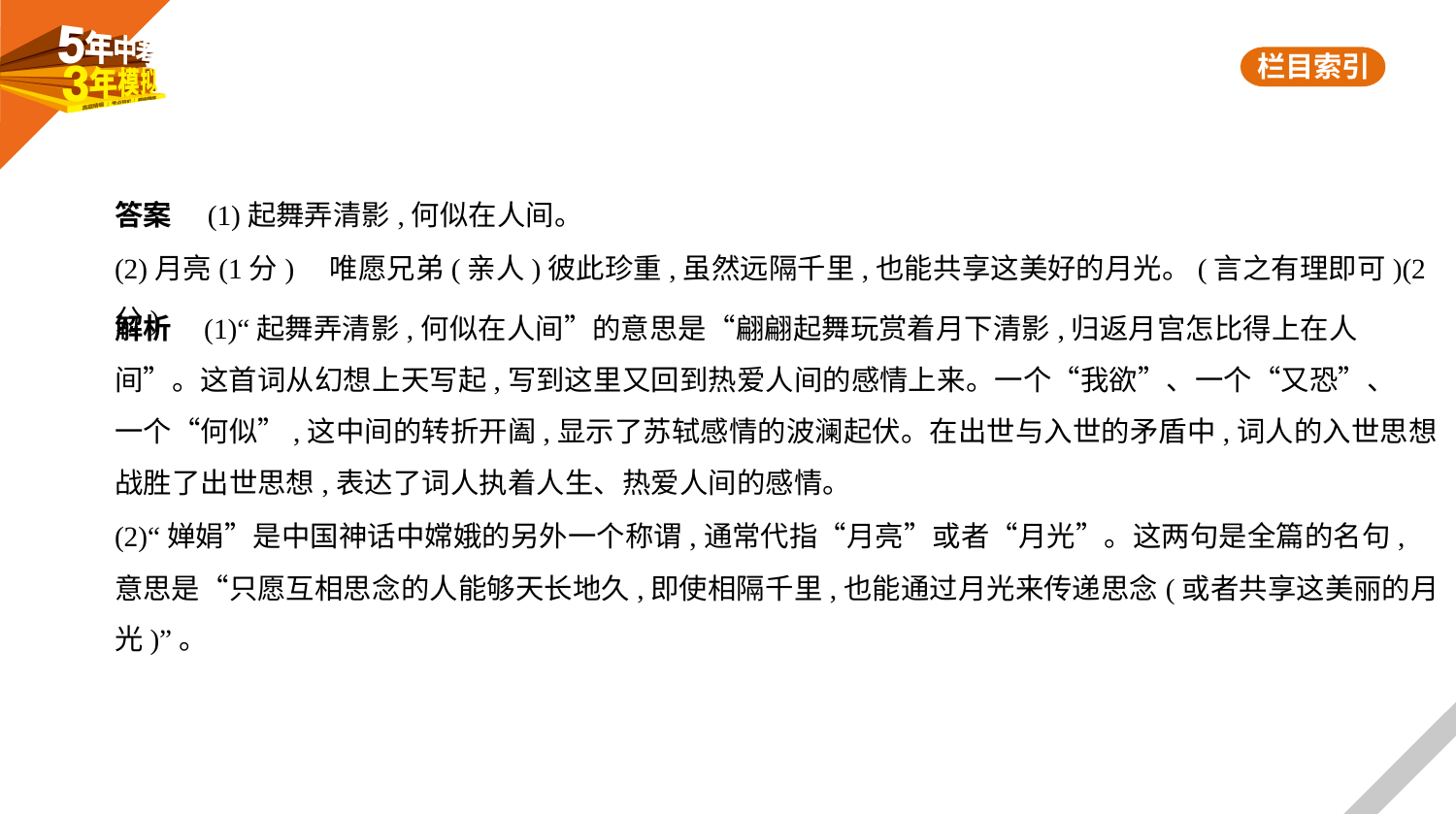

答案　(1)起舞弄清影,何似在人间。
(2)月亮(1分)　唯愿兄弟(亲人)彼此珍重,虽然远隔千里,也能共享这美好的月光。(言之有理即可)(2分)
解析    (1)“起舞弄清影,何似在人间”的意思是“翩翩起舞玩赏着月下清影,归返月宫怎比得上在人
间”。这首词从幻想上天写起,写到这里又回到热爱人间的感情上来。一个“我欲”、一个“又恐”、
一个“何似”,这中间的转折开阖,显示了苏轼感情的波澜起伏。在出世与入世的矛盾中,词人的入世思想
战胜了出世思想,表达了词人执着人生、热爱人间的感情。
(2)“婵娟”是中国神话中嫦娥的另外一个称谓,通常代指“月亮”或者“月光”。这两句是全篇的名句,
意思是“只愿互相思念的人能够天长地久,即使相隔千里,也能通过月光来传递思念(或者共享这美丽的月
光)”。